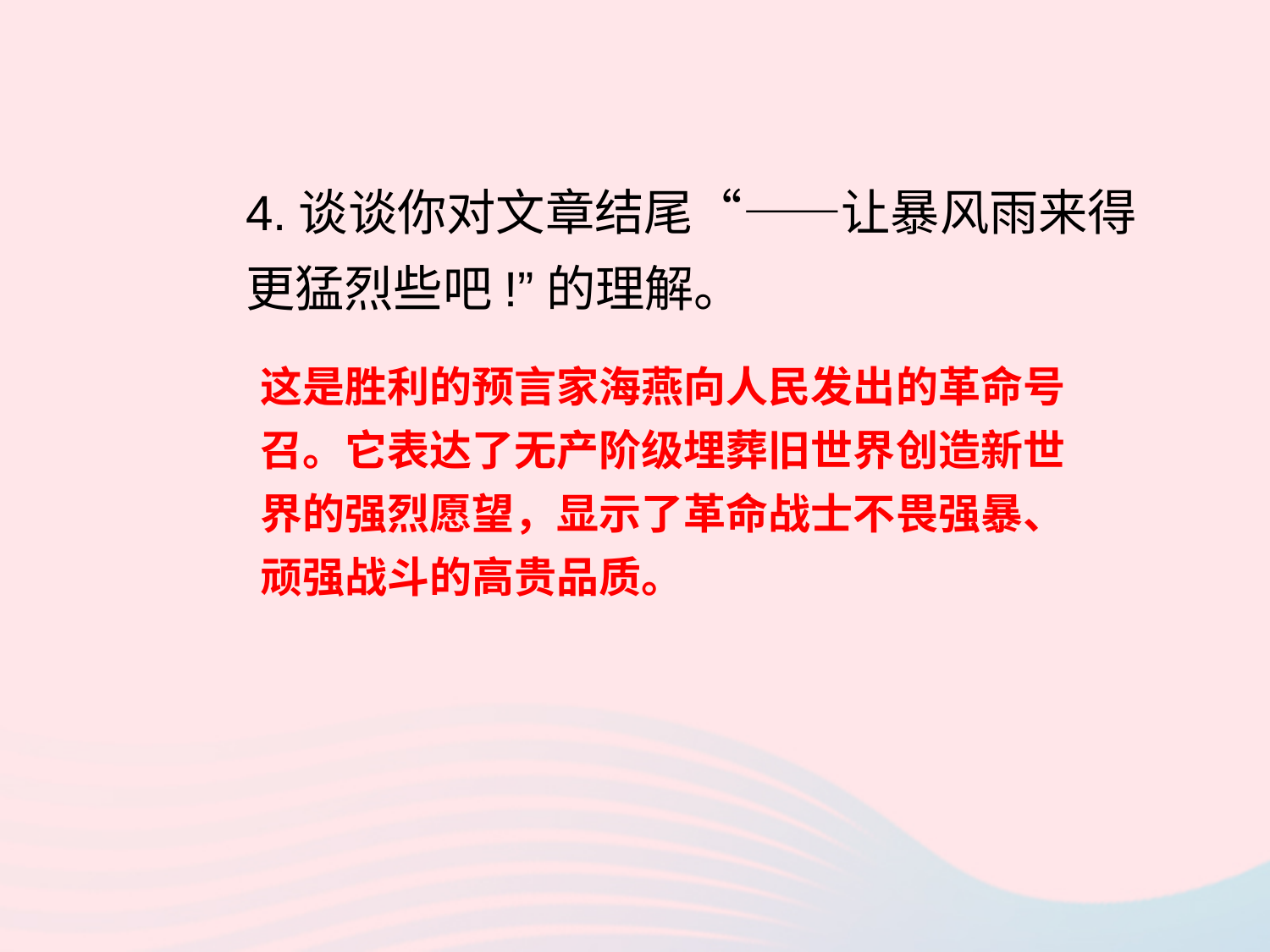

4.谈谈你对文章结尾“——让暴风雨来得更猛烈些吧!”的理解。
这是胜利的预言家海燕向人民发出的革命号召。它表达了无产阶级埋葬旧世界创造新世界的强烈愿望，显示了革命战士不畏强暴、顽强战斗的高贵品质。